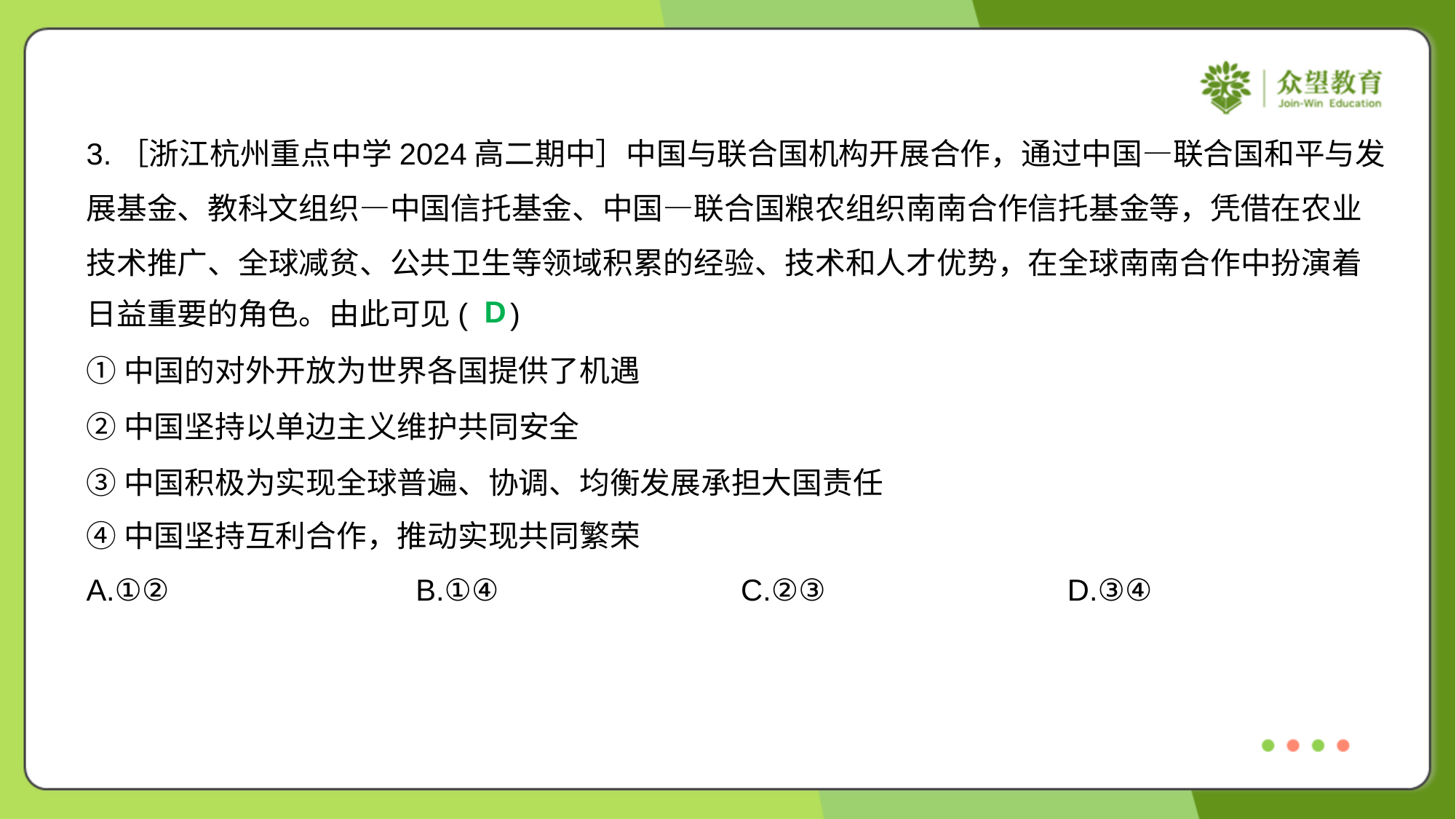

3.［浙江杭州重点中学2024高二期中］中国与联合国机构开展合作，通过中国—联合国和平与发
展基金、教科文组织—中国信托基金、中国—联合国粮农组织南南合作信托基金等，凭借在农业
技术推广、全球减贫、公共卫生等领域积累的经验、技术和人才优势，在全球南南合作中扮演着
日益重要的角色。由此可见(     )
D
①中国的对外开放为世界各国提供了机遇
②中国坚持以单边主义维护共同安全
③中国积极为实现全球普遍、协调、均衡发展承担大国责任
④中国坚持互利合作，推动实现共同繁荣
A.①②	B.①④	C.②③	D.③④